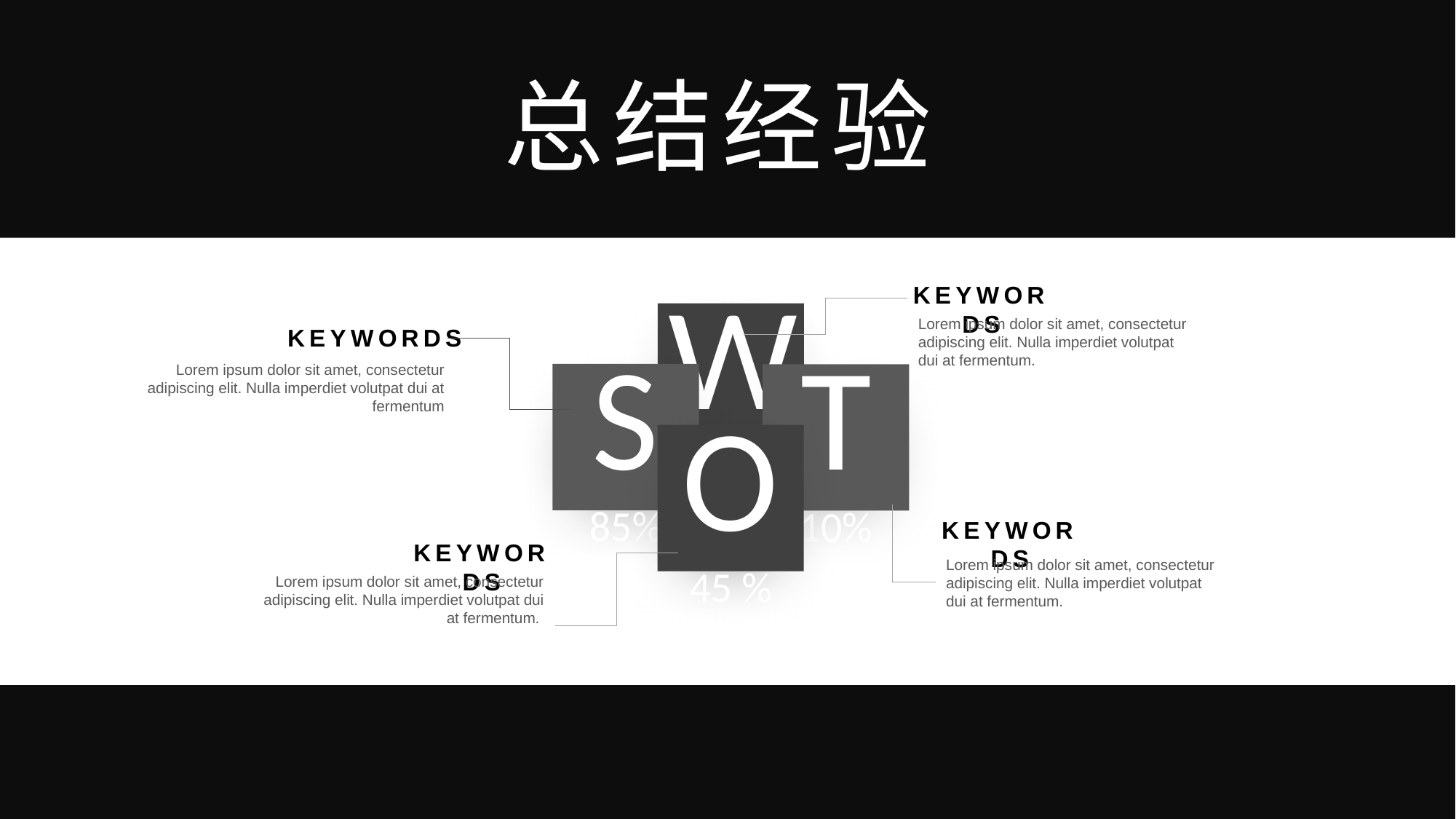

总结经验
KEYWORDS

W
26%
Lorem ipsum dolor sit amet, consectetur adipiscing elit. Nulla imperdiet volutpat dui at fermentum.
KEYWORDS

S
85%

T
10%
Lorem ipsum dolor sit amet, consectetur adipiscing elit. Nulla imperdiet volutpat dui at fermentum

O
45 %
KEYWORDS
KEYWORDS
Lorem ipsum dolor sit amet, consectetur adipiscing elit. Nulla imperdiet volutpat dui at fermentum.
Lorem ipsum dolor sit amet, consectetur adipiscing elit. Nulla imperdiet volutpat dui at fermentum.